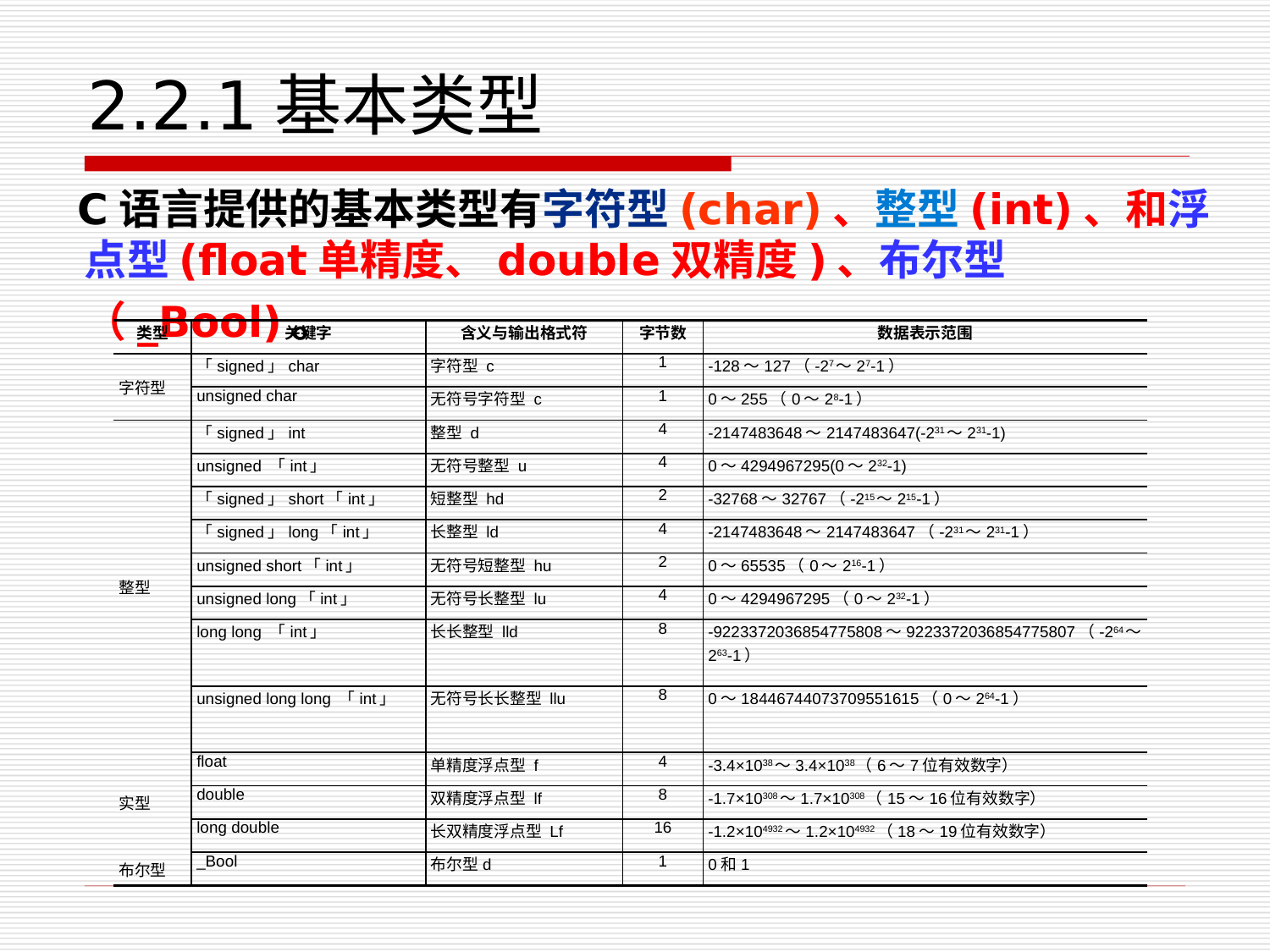

# 2.2.1基本类型
C语言提供的基本类型有字符型(char)、整型(int)、和浮点型(float单精度、double双精度)、布尔型（_Bool)。
| 类型 | 关键字 | 含义与输出格式符 | 字节数 | 数据表示范围 |
| --- | --- | --- | --- | --- |
| 字符型 | 「signed」char | 字符型 c | 1 | -128～127（-27～27-1） |
|  | unsigned char | 无符号字符型 c | 1 | 0～255（0～28-1） |
| 整型 | 「signed」int | 整型 d | 4 | -2147483648～2147483647(-231～231-1) |
|  | unsigned 「int」 | 无符号整型 u | 4 | 0～4294967295(0～232-1) |
|  | 「signed」short「int」 | 短整型 hd | 2 | -32768～32767（-215～215-1） |
|  | 「signed」long「int」 | 长整型 ld | 4 | -2147483648～2147483647（-231～231-1） |
|  | unsigned short「int」 | 无符号短整型 hu | 2 | 0～65535（0～216-1） |
|  | unsigned long「int」 | 无符号长整型 lu | 4 | 0～4294967295（0～232-1） |
|  | long long 「int」 | 长长整型 lld | 8 | -9223372036854775808～9223372036854775807（-264～263-1） |
|  | unsigned long long 「int」 | 无符号长长整型 llu | 8 | 0～18446744073709551615（0～264-1） |
| 实型 | float | 单精度浮点型 f | 4 | -3.4×1038～3.4×1038（6～7位有效数字） |
|  | double | 双精度浮点型 lf | 8 | -1.7×10308～1.7×10308（15～16位有效数字） |
|  | long double | 长双精度浮点型 Lf | 16 | -1.2×104932～1.2×104932（18～19位有效数字） |
| 布尔型 | \_Bool | 布尔型d | 1 | 0和1 |